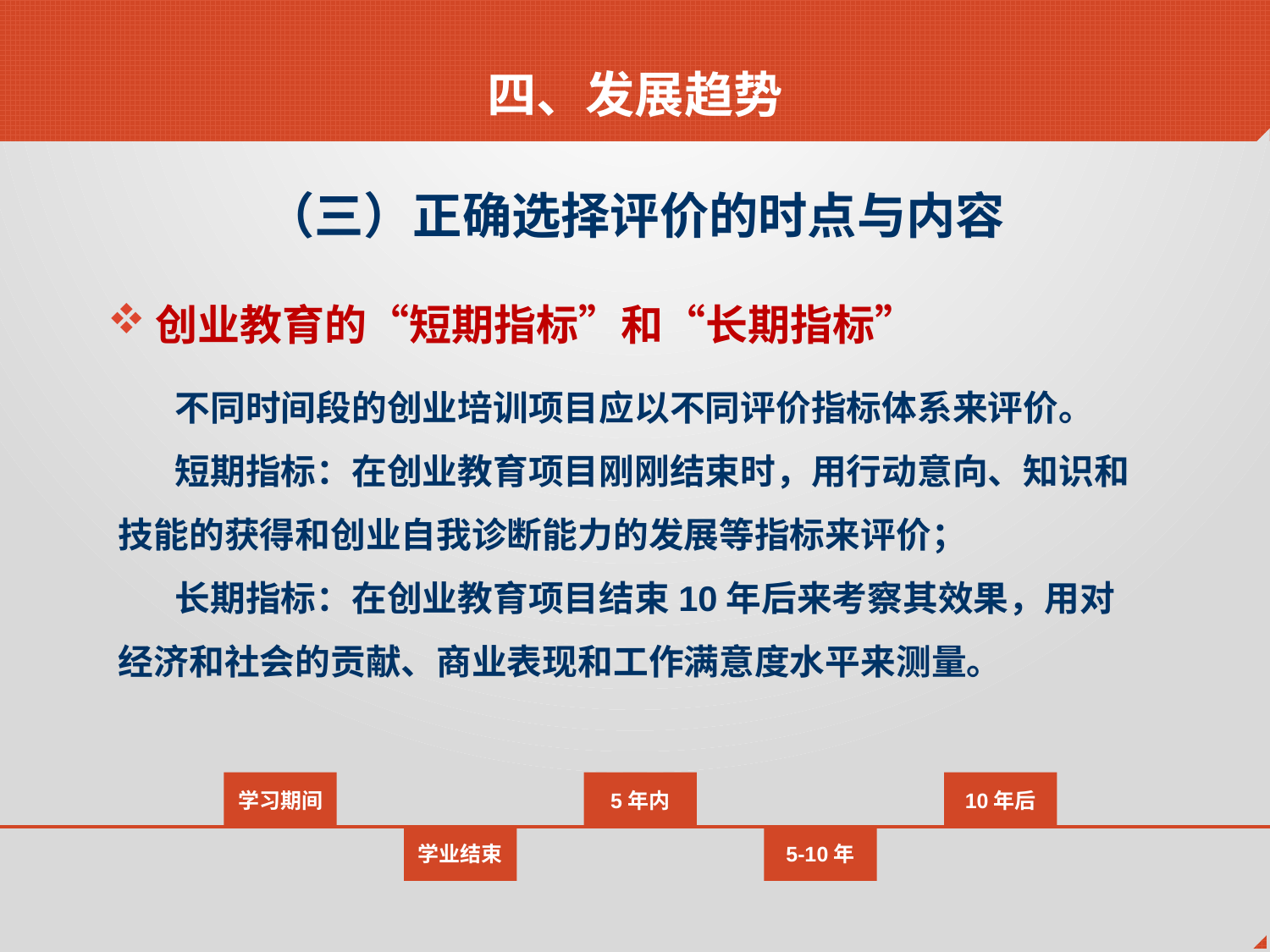

四、发展趋势
（三）正确选择评价的时点与内容
创业教育的“短期指标”和“长期指标”
      不同时间段的创业培训项目应以不同评价指标体系来评价。
      短期指标：在创业教育项目刚刚结束时，用行动意向、知识和技能的获得和创业自我诊断能力的发展等指标来评价；
      长期指标：在创业教育项目结束10年后来考察其效果，用对经济和社会的贡献、商业表现和工作满意度水平来测量。
学习期间
5年内
10年后
学业结束
5-10年